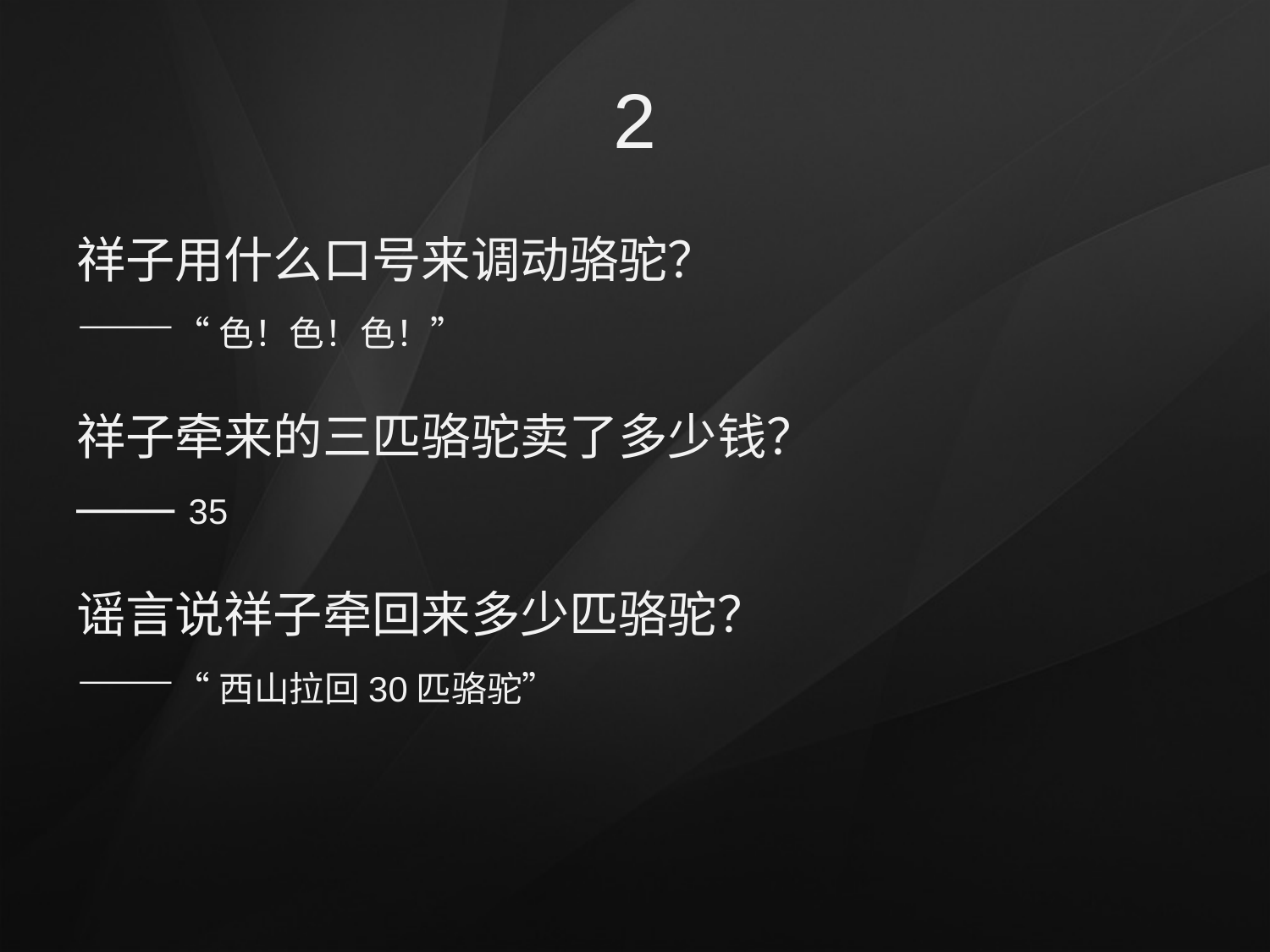

# 2
祥子用什么口号来调动骆驼？
——“色！色！色！”

祥子牵来的三匹骆驼卖了多少钱？
—— 35

谣言说祥子牵回来多少匹骆驼？
——“西山拉回30匹骆驼”